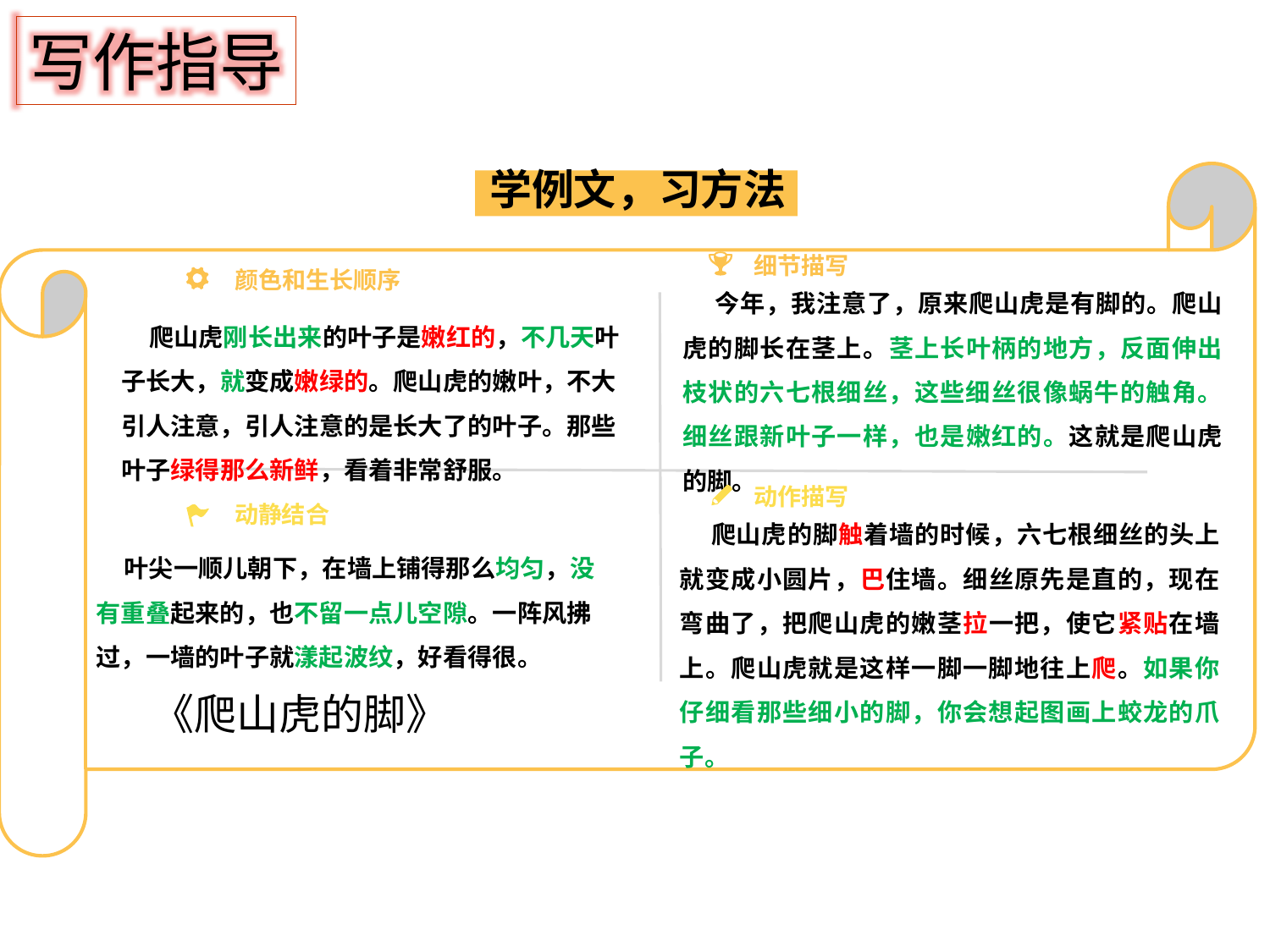

写作指导
学例文，习方法

细节描写

颜色和生长顺序

    今年，我注意了，原来爬山虎是有脚的。爬山虎的脚长在茎上。茎上长叶柄的地方，反面伸出枝状的六七根细丝，这些细丝很像蜗牛的触角。细丝跟新叶子一样，也是嫩红的。这就是爬山虎的脚。
    爬山虎刚长出来的叶子是嫩红的，不几天叶子长大，就变成嫩绿的。爬山虎的嫩叶，不大引人注意，引人注意的是长大了的叶子。那些叶子绿得那么新鲜，看着非常舒服。

动作描写

动静结合

    爬山虎的脚触着墙的时候，六七根细丝的头上就变成小圆片，巴住墙。细丝原先是直的，现在弯曲了，把爬山虎的嫩茎拉一把，使它紧贴在墙上。爬山虎就是这样一脚一脚地往上爬。如果你仔细看那些细小的脚，你会想起图画上蛟龙的爪子。
    叶尖一顺儿朝下，在墙上铺得那么均匀，没有重叠起来的，也不留一点儿空隙。一阵风拂过，一墙的叶子就漾起波纹，好看得很。
《爬山虎的脚》